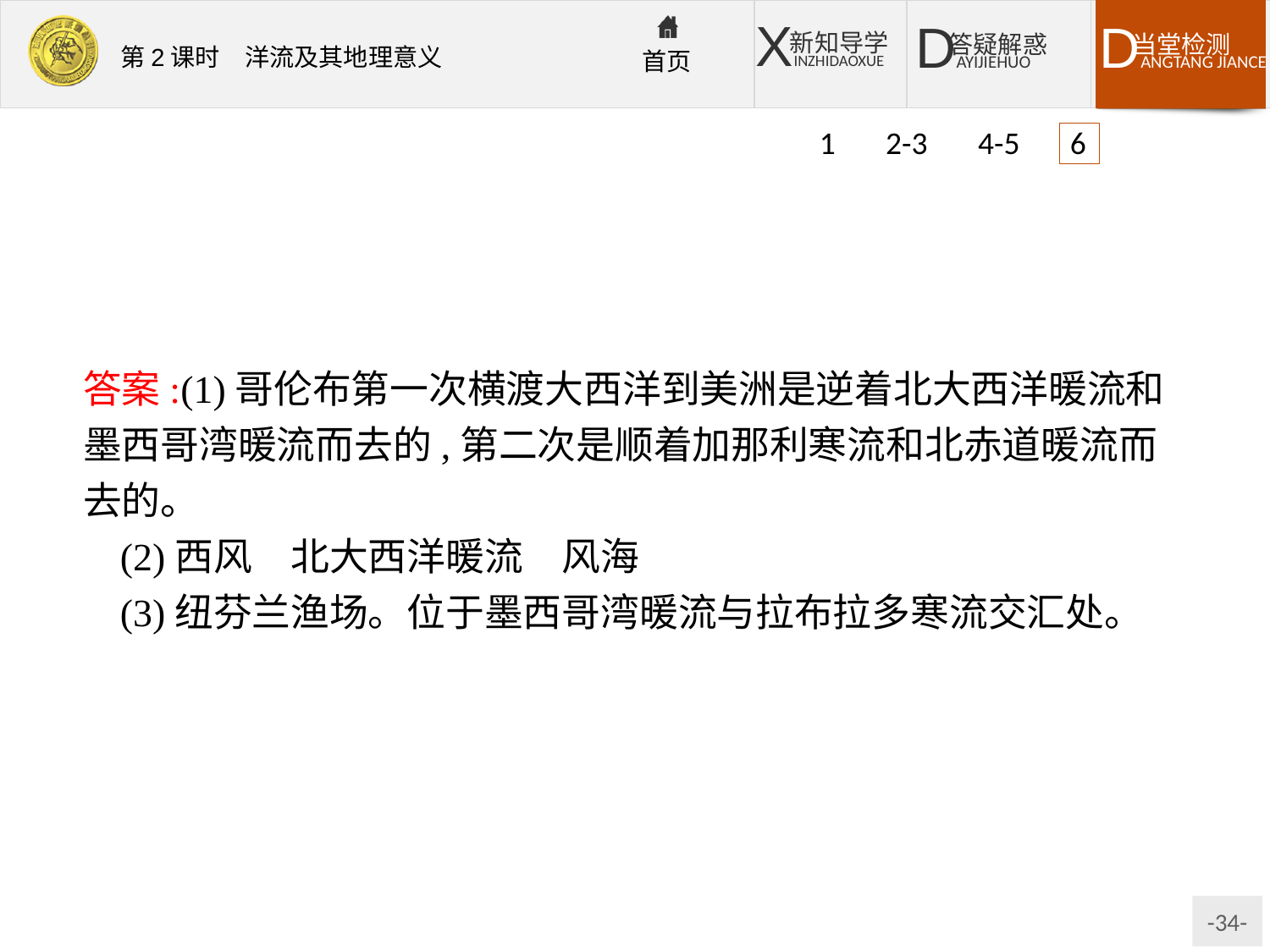

1       2-3       4-5       6

答案:(1)哥伦布第一次横渡大西洋到美洲是逆着北大西洋暖流和墨西哥湾暖流而去的,第二次是顺着加那利寒流和北赤道暖流而去的。
(2)西风　北大西洋暖流　风海
(3)纽芬兰渔场。位于墨西哥湾暖流与拉布拉多寒流交汇处。